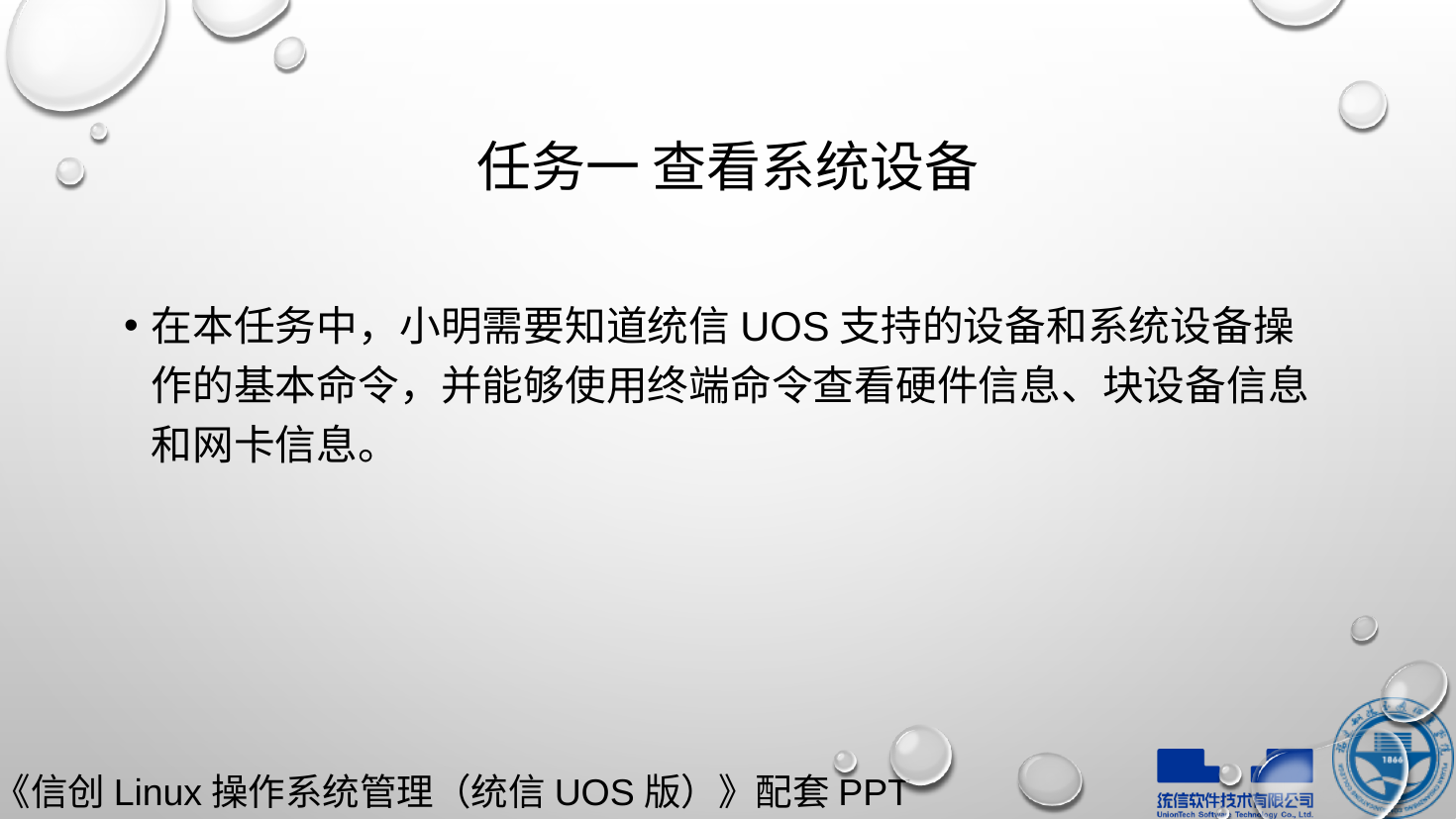

# 任务一 查看系统设备
在本任务中，小明需要知道统信UOS支持的设备和系统设备操作的基本命令，并能够使用终端命令查看硬件信息、块设备信息和网卡信息。